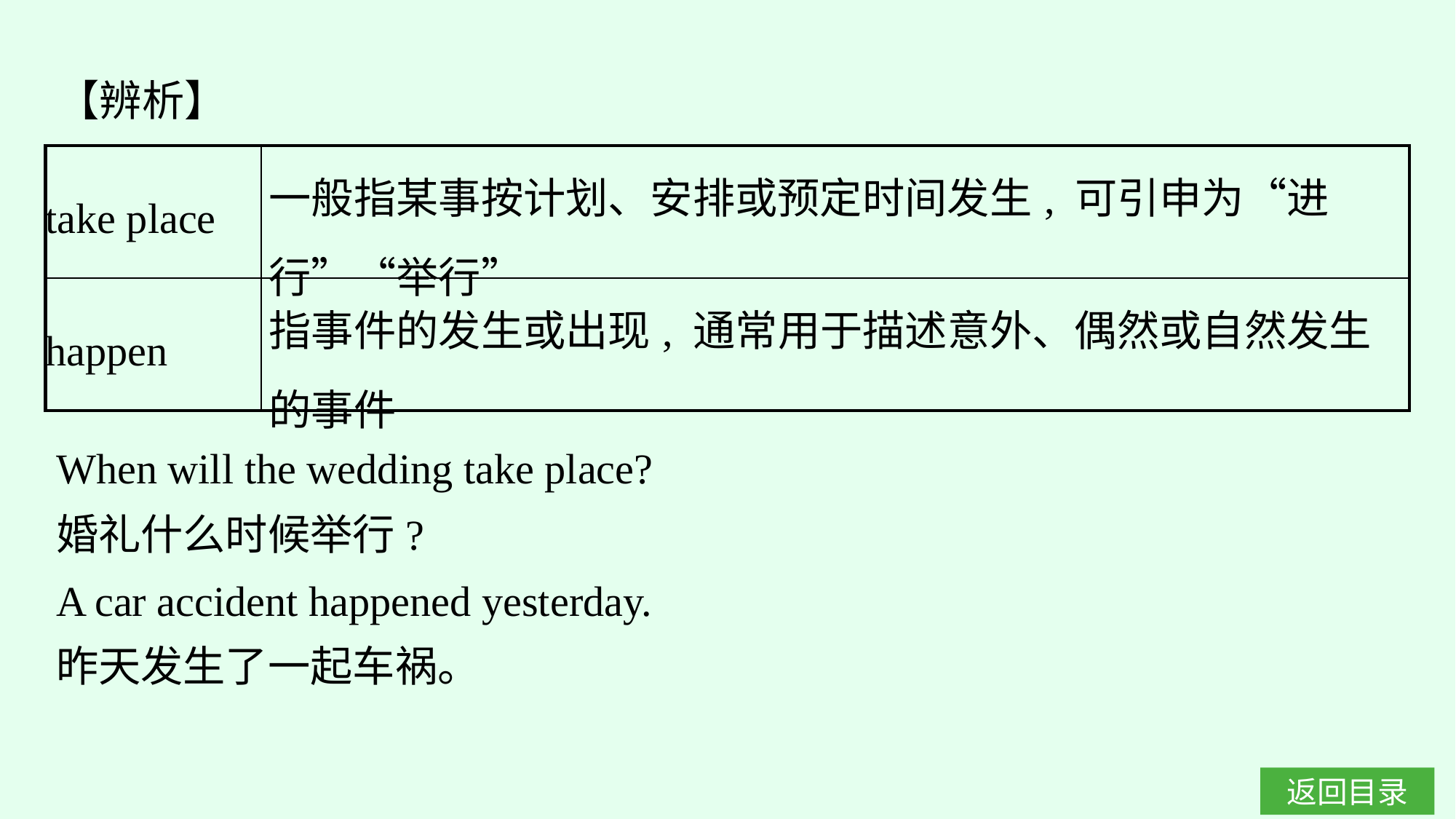

【辨析】
| take place | 一般指某事按计划、安排或预定时间发生, 可引申为“进行”“举行” |
| --- | --- |
| happen | 指事件的发生或出现, 通常用于描述意外、偶然或自然发生的事件 |
When will the wedding take place?
婚礼什么时候举行?
A car accident happened yesterday.
昨天发生了一起车祸。